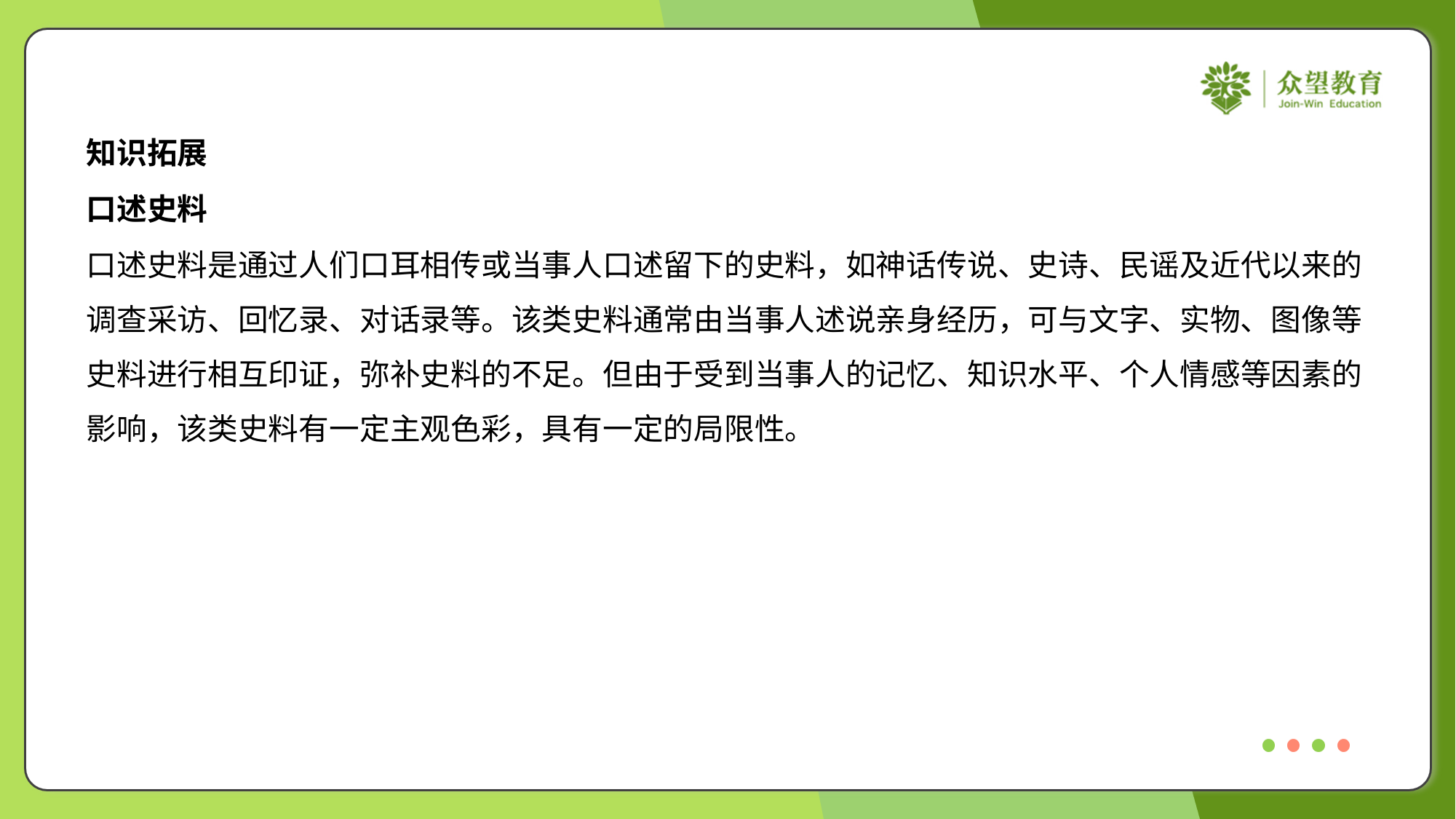

知识拓展
口述史料
口述史料是通过人们口耳相传或当事人口述留下的史料，如神话传说、史诗、民谣及近代以来的
调查采访、回忆录、对话录等。该类史料通常由当事人述说亲身经历，可与文字、实物、图像等
史料进行相互印证，弥补史料的不足。但由于受到当事人的记忆、知识水平、个人情感等因素的
影响，该类史料有一定主观色彩，具有一定的局限性。